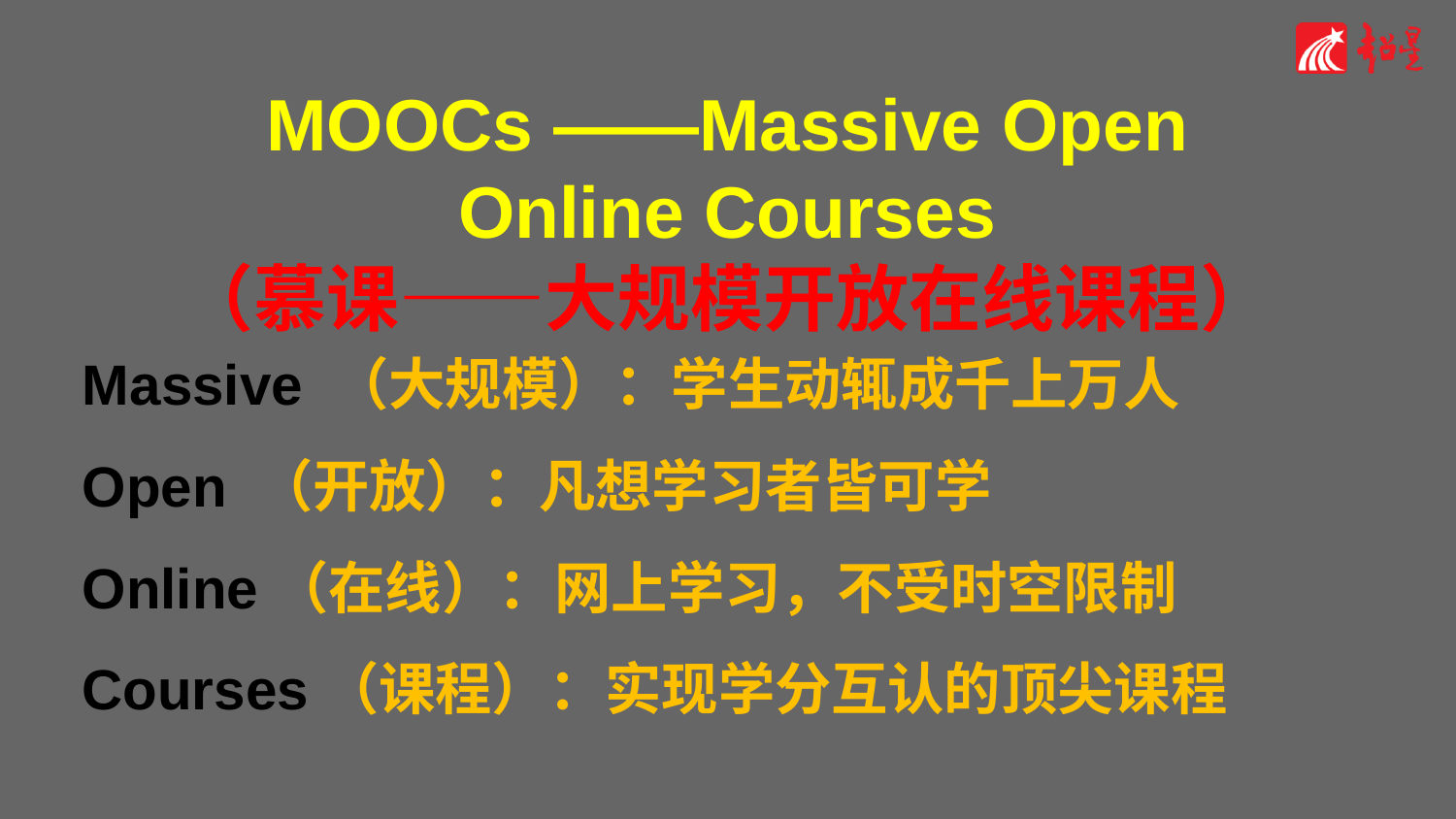

MOOCs ——Massive Open Online Courses
（慕课——大规模开放在线课程）

Massive （大规模）：学生动辄成千上万人
Open （开放）：凡想学习者皆可学
Online（在线）：网上学习，不受时空限制
Courses（课程）：实现学分互认的顶尖课程